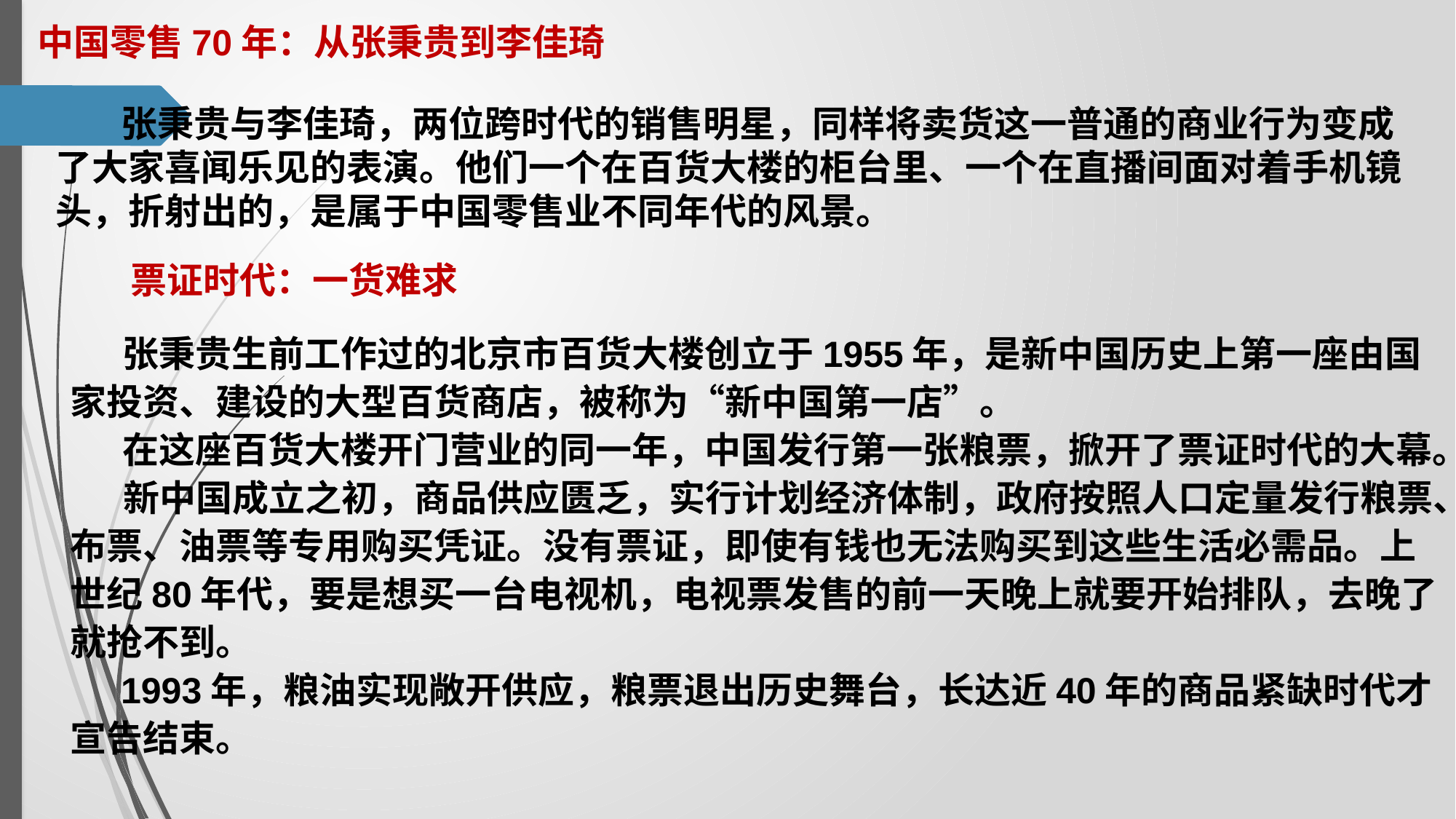

中国零售70年：从张秉贵到李佳琦
       张秉贵与李佳琦，两位跨时代的销售明星，同样将卖货这一普通的商业行为变成了大家喜闻乐见的表演。他们一个在百货大楼的柜台里、一个在直播间面对着手机镜头，折射出的，是属于中国零售业不同年代的风景。
票证时代：一货难求
　  张秉贵生前工作过的北京市百货大楼创立于1955年，是新中国历史上第一座由国家投资、建设的大型百货商店，被称为“新中国第一店”。
　  在这座百货大楼开门营业的同一年，中国发行第一张粮票，掀开了票证时代的大幕。
 　新中国成立之初，商品供应匮乏，实行计划经济体制，政府按照人口定量发行粮票、布票、油票等专用购买凭证。没有票证，即使有钱也无法购买到这些生活必需品。上世纪80年代，要是想买一台电视机，电视票发售的前一天晚上就要开始排队，去晚了就抢不到。
     1993年，粮油实现敞开供应，粮票退出历史舞台，长达近40年的商品紧缺时代才宣告结束。